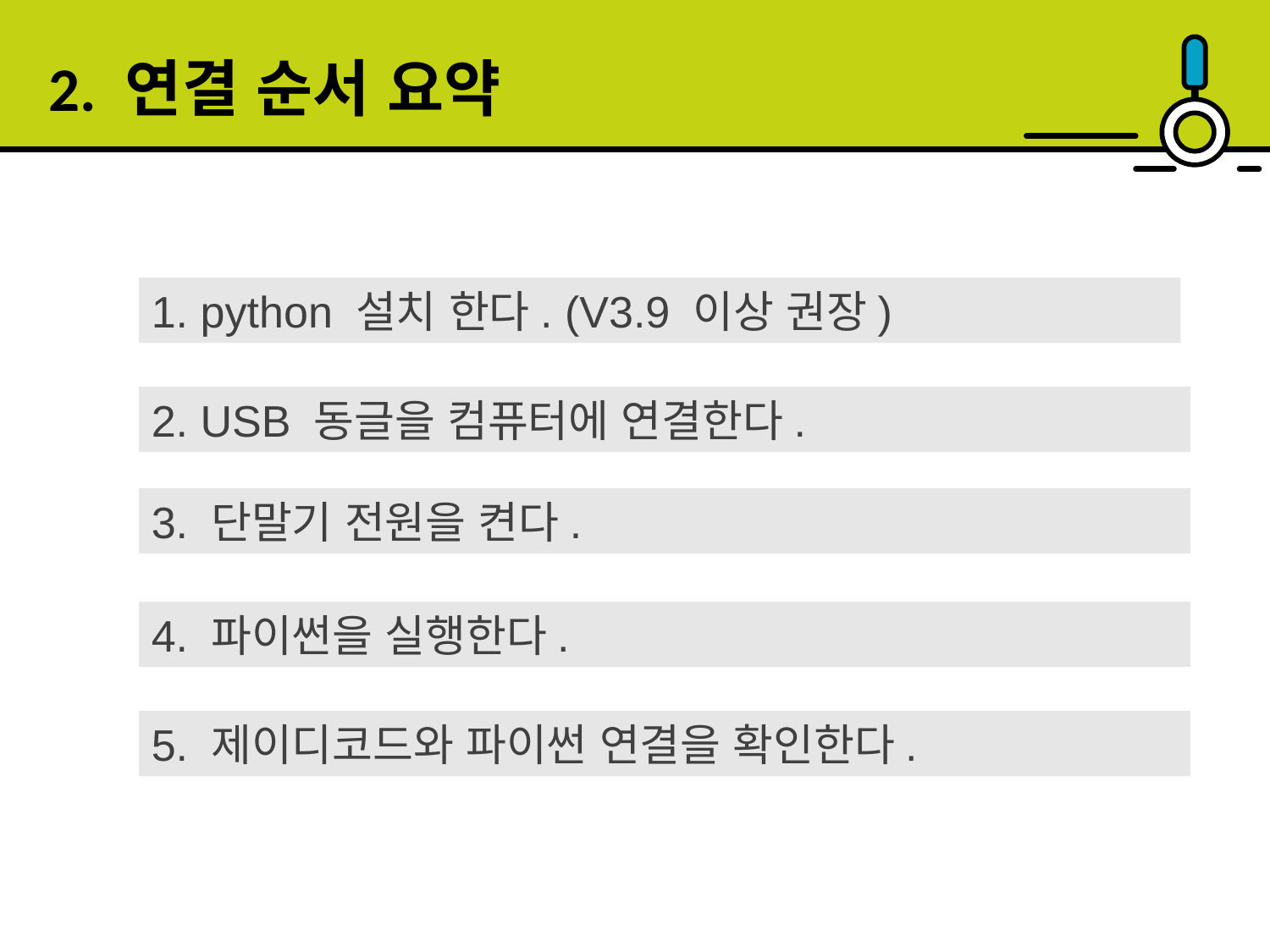

2. 연결 순서 요약
1. python 설치 한다. (V3.9 이상 권장)
2. USB 동글을 컴퓨터에 연결한다.
3. 단말기 전원을 켠다.
4. 파이썬을 실행한다.
5. 제이디코드와 파이썬 연결을 확인한다.